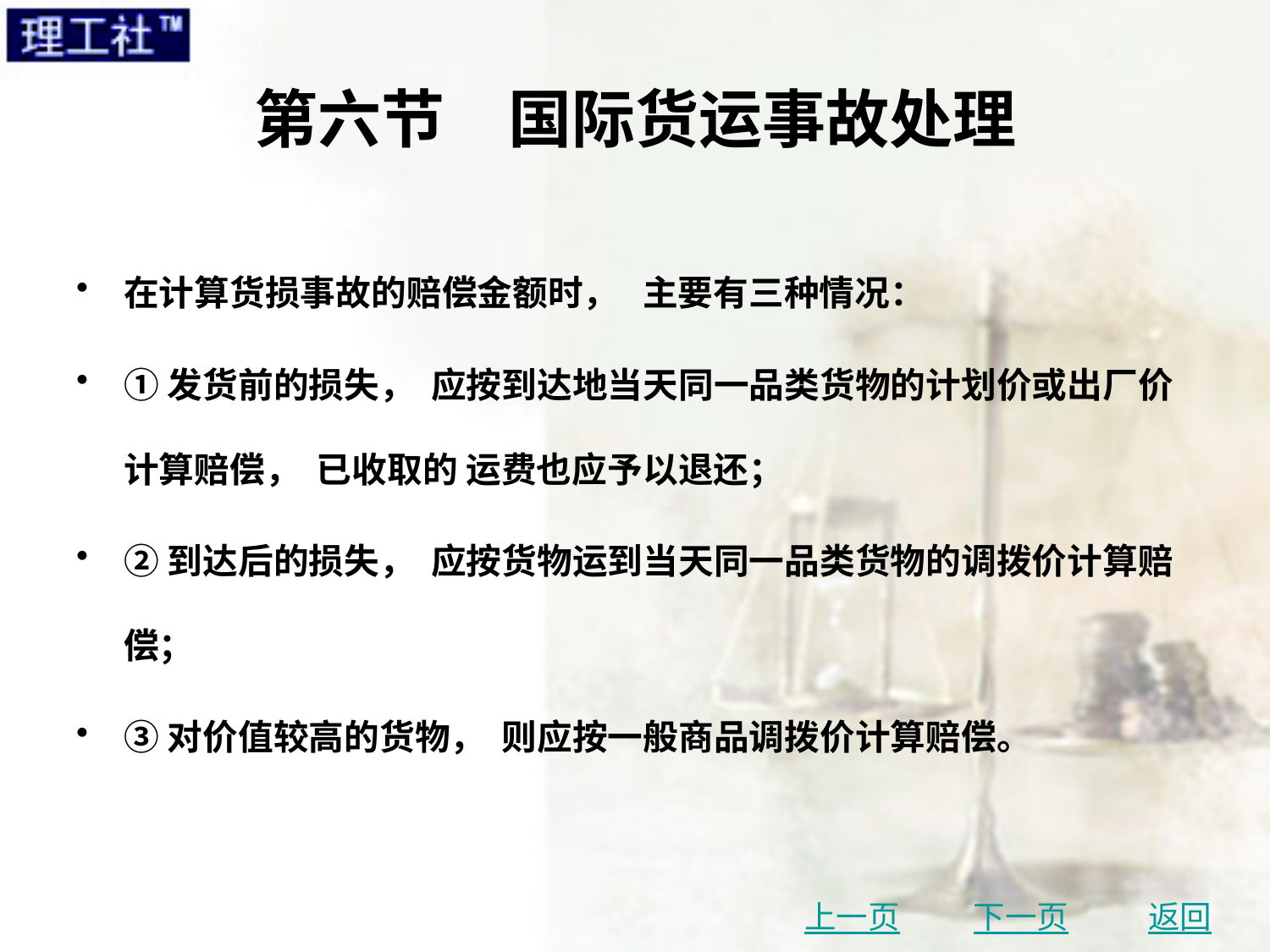

# 第六节　国际货运事故处理
在计算货损事故的赔偿金额时，   主要有三种情况：
①发货前的损失，  应按到达地当天同一品类货物的计划价或出厂价计算赔偿，  已收取的 运费也应予以退还；
②到达后的损失，  应按货物运到当天同一品类货物的调拨价计算赔偿；
③对价值较高的货物，  则应按一般商品调拨价计算赔偿。

上一页
下一页
返回